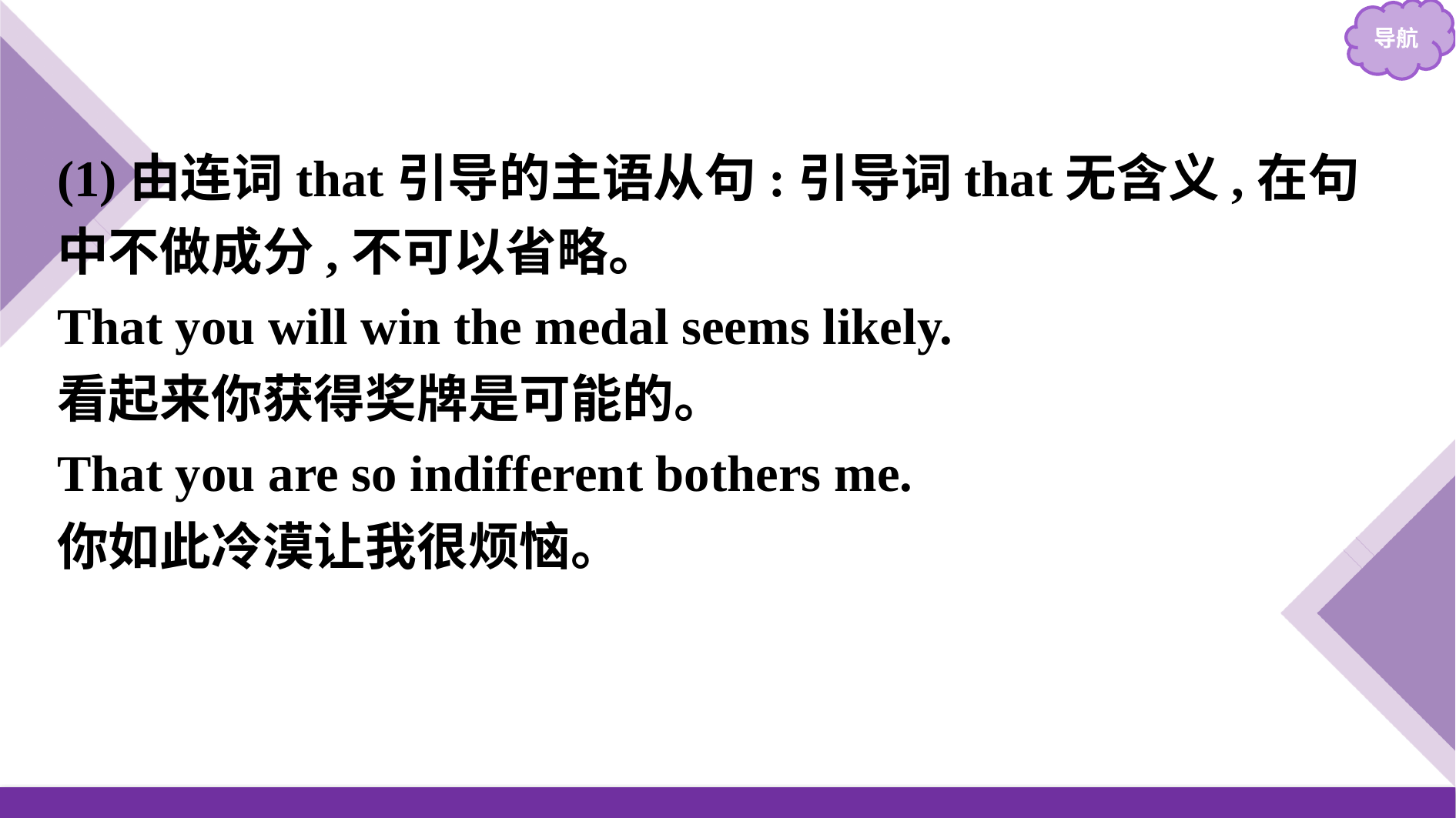

(1)由连词that引导的主语从句:引导词that无含义,在句中不做成分,不可以省略。
That you will win the medal seems likely.
看起来你获得奖牌是可能的。
That you are so indifferent bothers me.
你如此冷漠让我很烦恼。